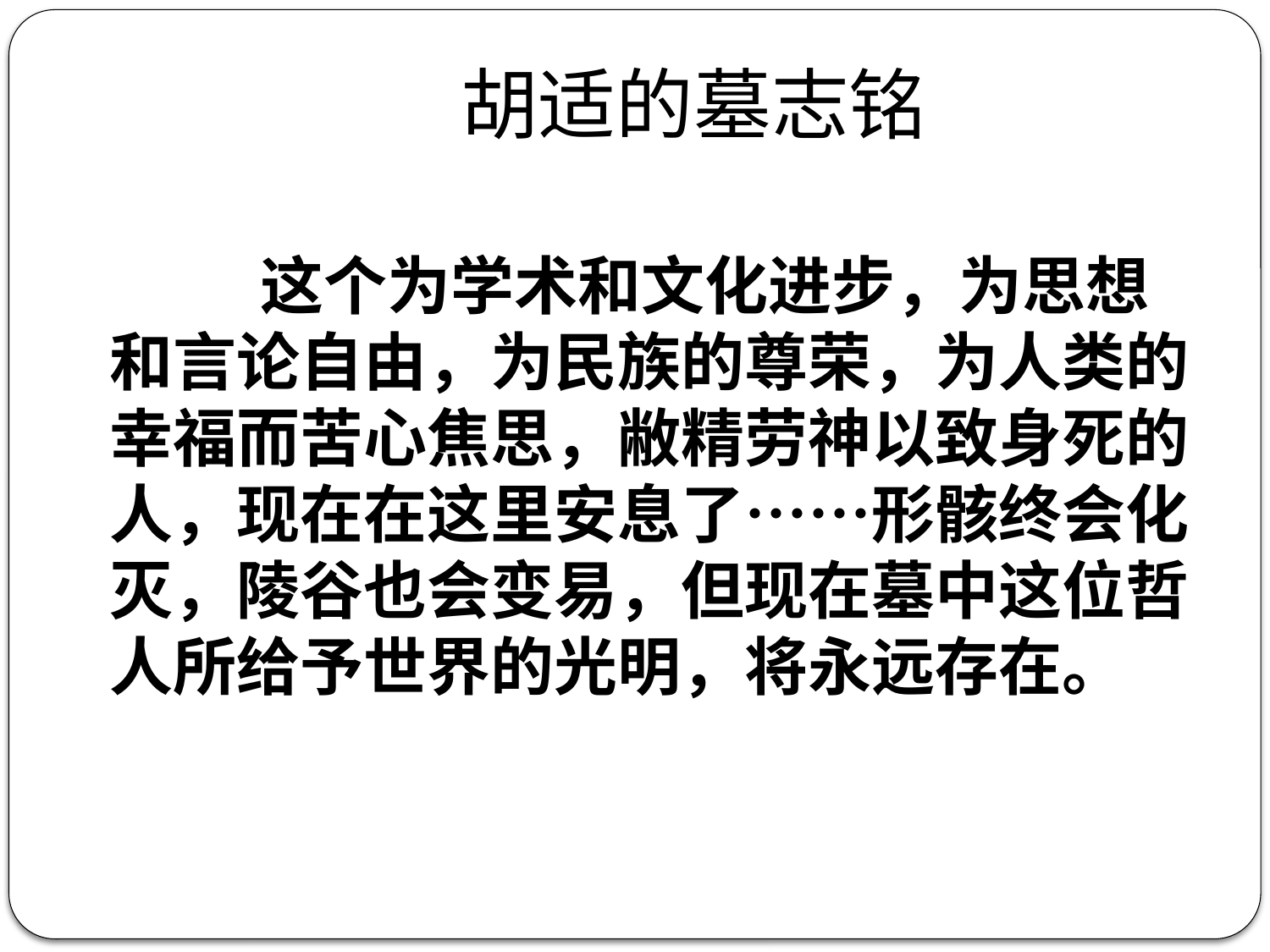

胡适的墓志铭

            这个为学术和文化进步，为思想和言论自由，为民族的尊荣，为人类的幸福而苦心焦思，敝精劳神以致身死的人，现在在这里安息了……形骸终会化灭，陵谷也会变易，但现在墓中这位哲人所给予世界的光明，将永远存在。